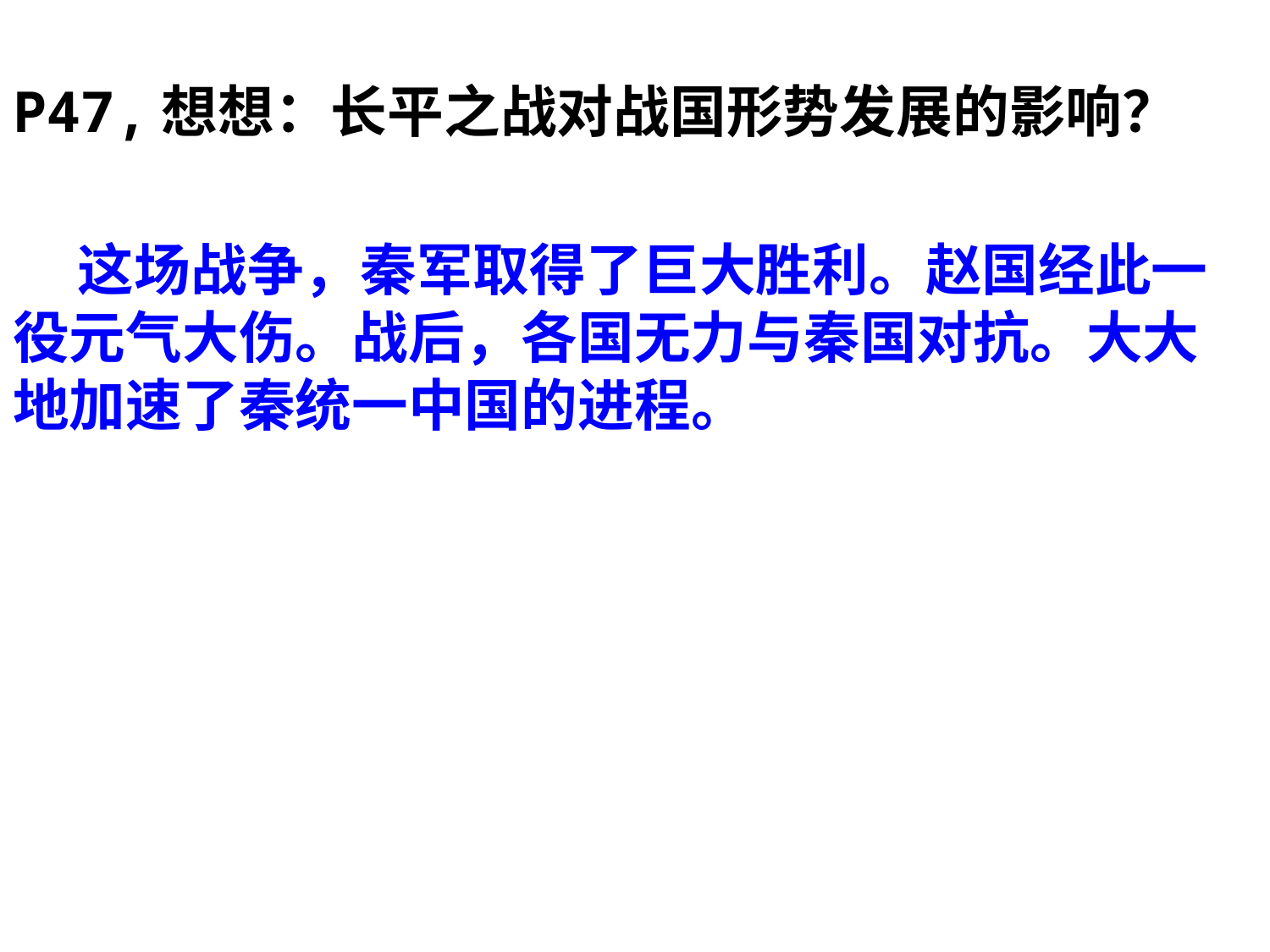

P47,想想：长平之战对战国形势发展的影响？

    这场战争，秦军取得了巨大胜利。赵国经此一役元气大伤。战后，各国无力与秦国对抗。大大地加速了秦统一中国的进程。